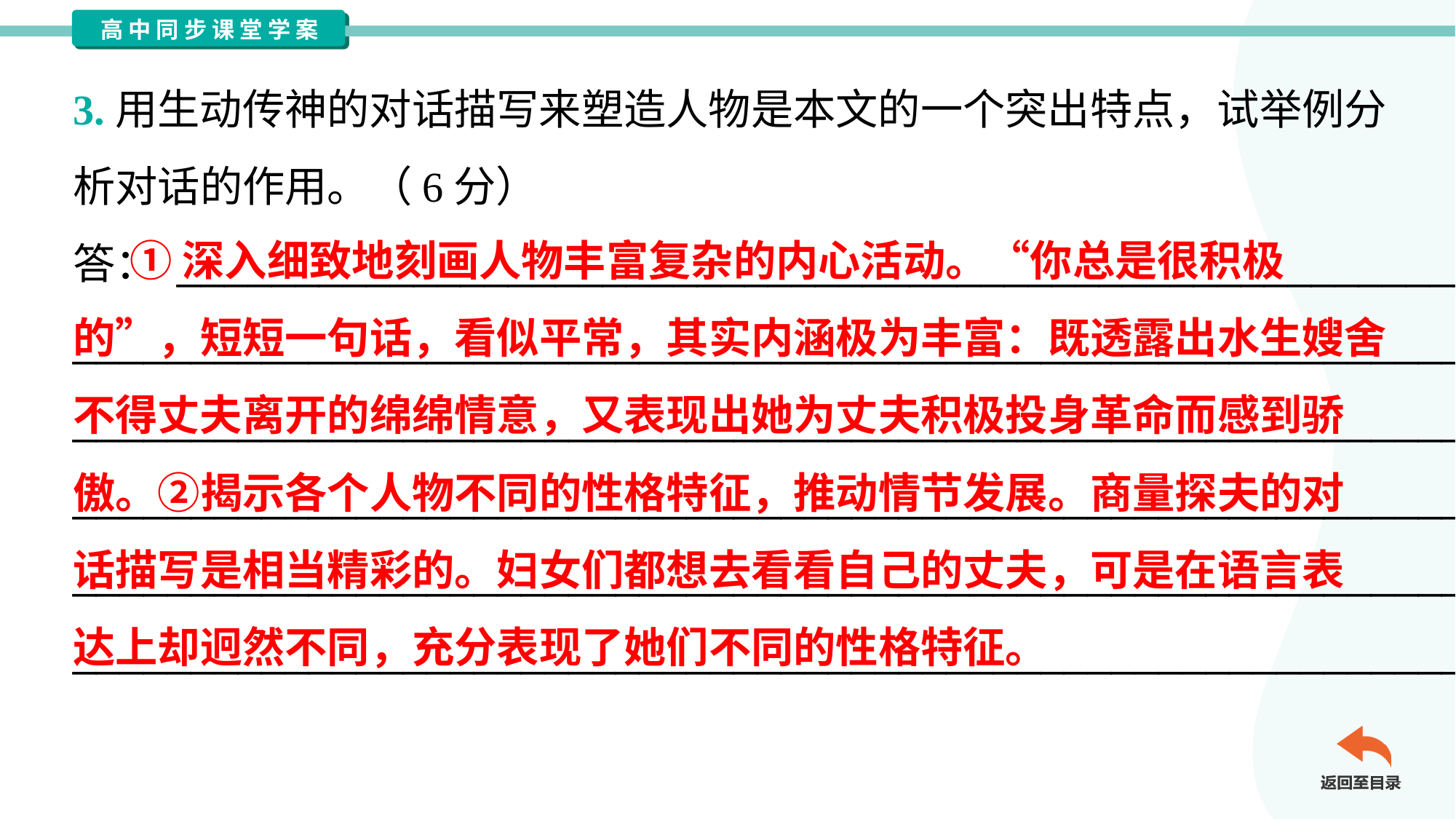

3.用生动传神的对话描写来塑造人物是本文的一个突出特点，试举例分
析对话的作用。（6分）
答： ________________________________________________________
_____________________________________________________________
_____________________________________________________________
_____________________________________________________________
_____________________________________________________________
_____________________________________________________________
      ①深入细致地刻画人物丰富复杂的内心活动。“你总是很积极
的”，短短一句话，看似平常，其实内涵极为丰富：既透露出水生嫂舍
不得丈夫离开的绵绵情意，又表现出她为丈夫积极投身革命而感到骄
傲。②揭示各个人物不同的性格特征，推动情节发展。商量探夫的对
话描写是相当精彩的。妇女们都想去看看自己的丈夫，可是在语言表
达上却迥然不同，充分表现了她们不同的性格特征。